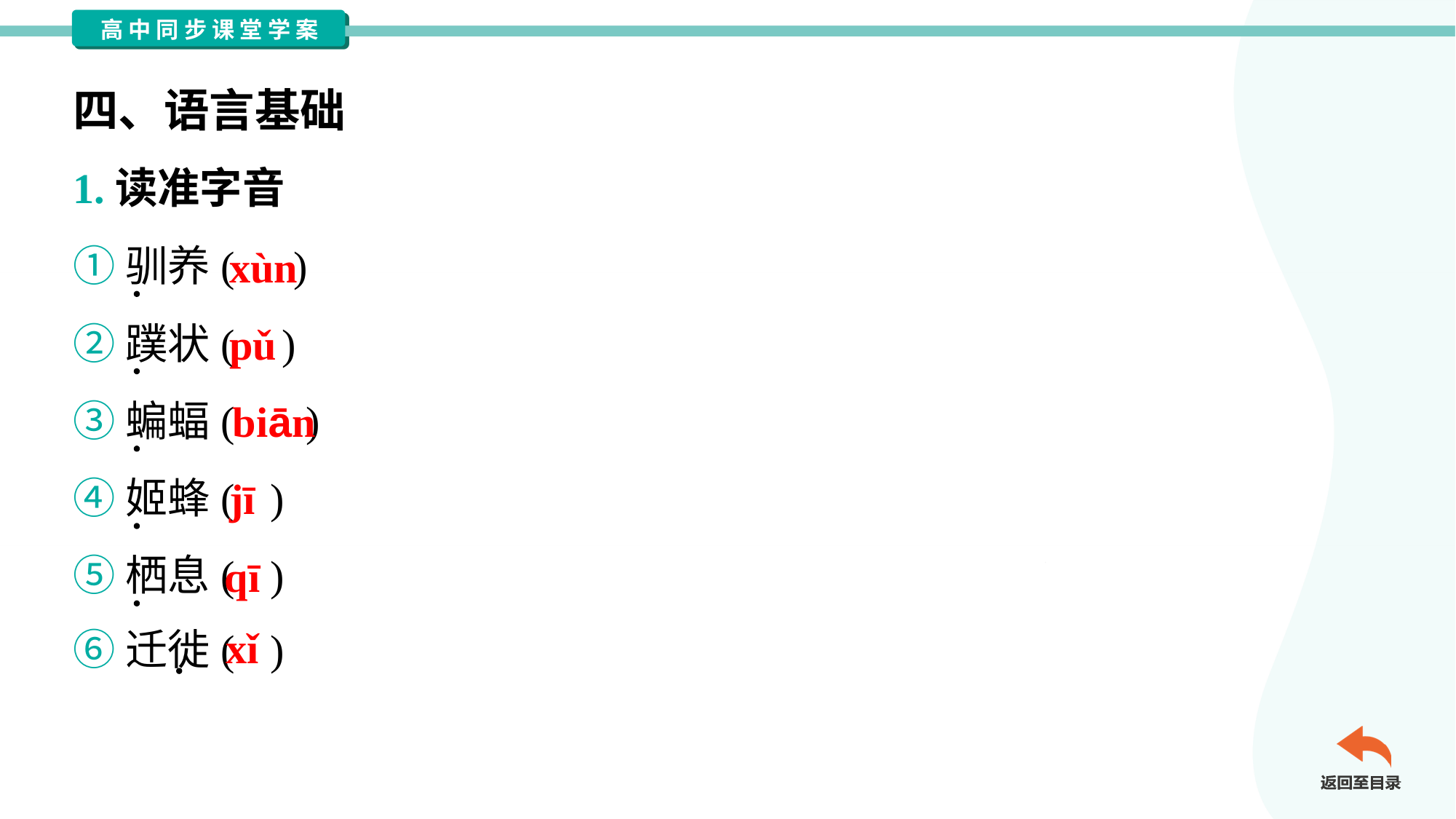

四、语言基础
1.读准字音
①驯养(     )
②蹼状(    )
③蝙蝠(      )
④姬蜂(   )
⑤栖息(   )
⑥迁徙(   )
xùn
pǔ

biān

jī

qī

xǐ